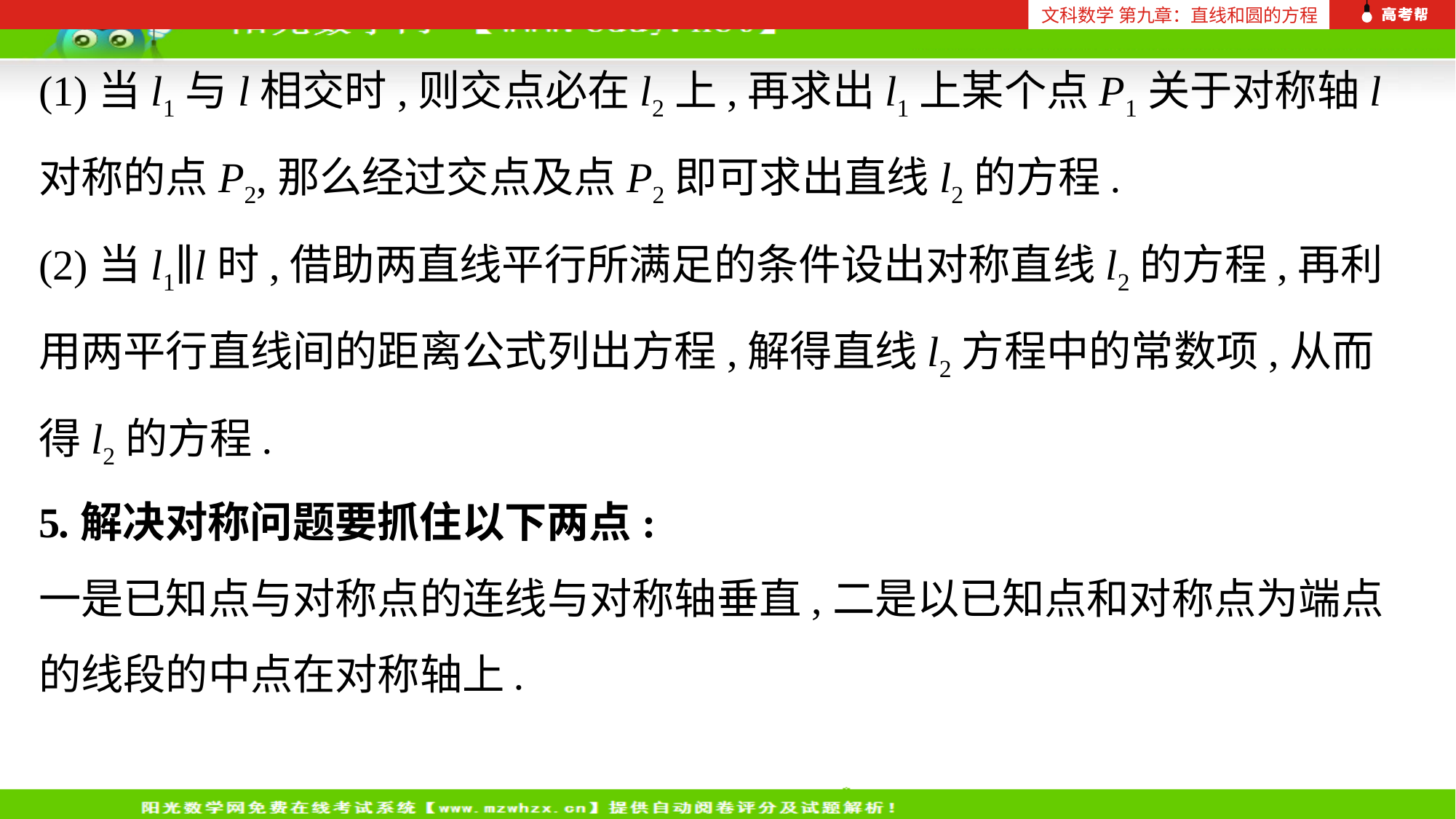

文科数学 第九章：直线和圆的方程

(1)当l1与l相交时,则交点必在l2上,再求出l1上某个点P1关于对称轴l对称的点P2,那么经过交点及点P2即可求出直线l2的方程.
(2)当l1∥l时,借助两直线平行所满足的条件设出对称直线l2的方程,再利用两平行直线间的距离公式列出方程,解得直线l2方程中的常数项,从而得l2的方程.
5.解决对称问题要抓住以下两点:
一是已知点与对称点的连线与对称轴垂直,二是以已知点和对称点为端点的线段的中点在对称轴上.